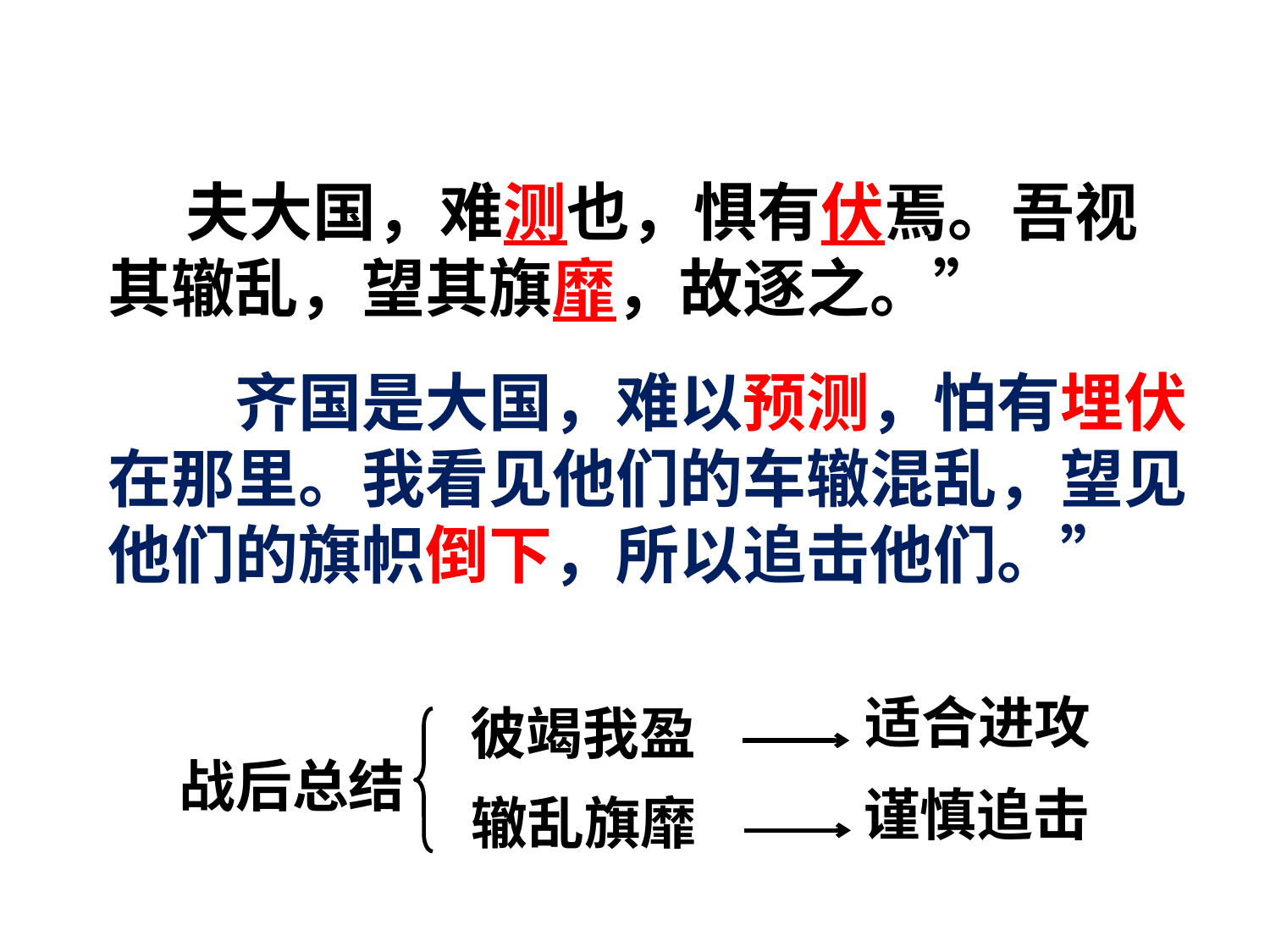

# 夫大国，难测也，惧有伏焉。吾视其辙乱，望其旗靡，故逐之。”
　　齐国是大国，难以预测，怕有埋伏在那里。我看见他们的车辙混乱，望见他们的旗帜倒下，所以追击他们。”

适合进攻
彼竭我盈

战后总结
谨慎追击
辙乱旗靡